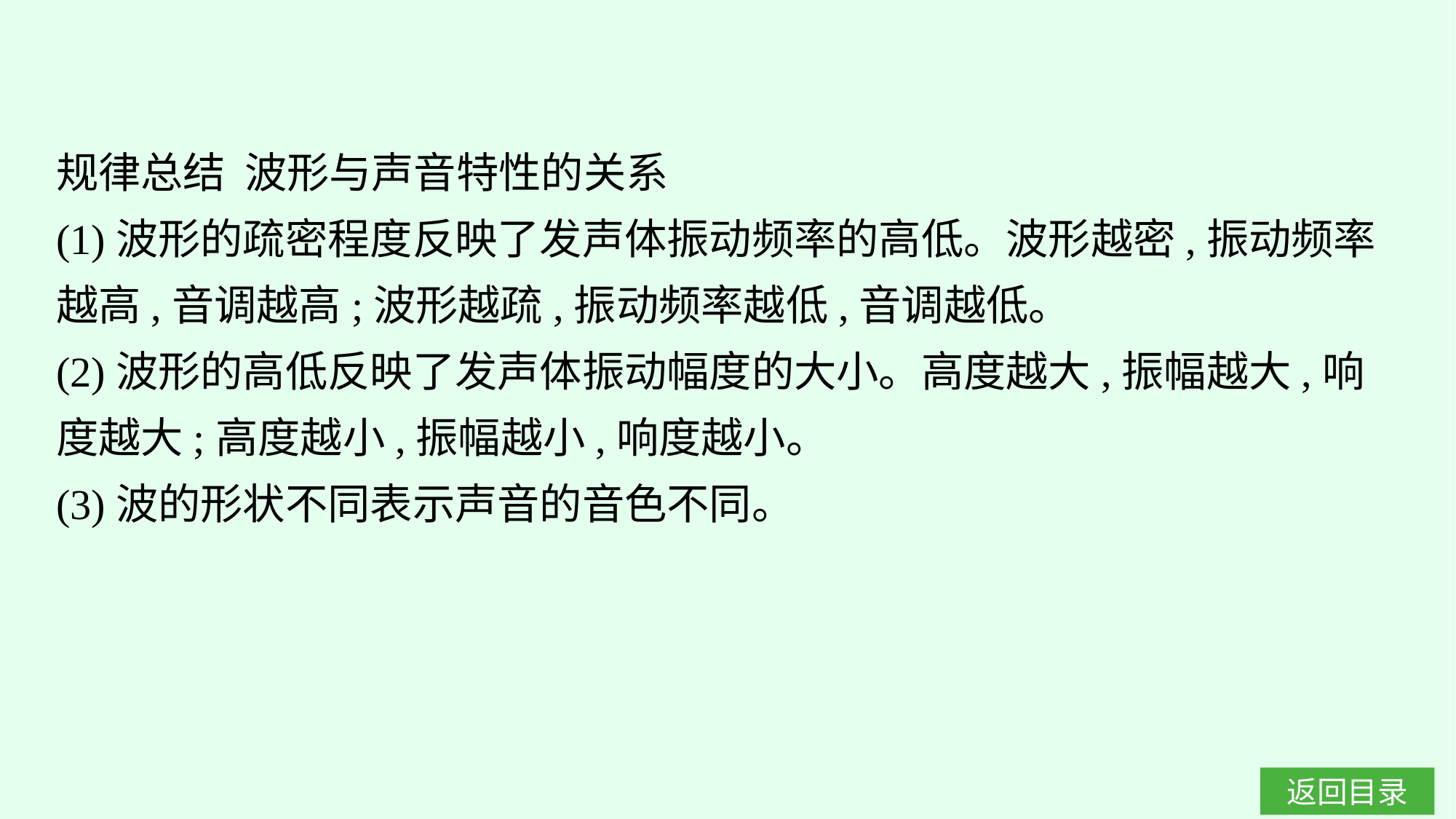

规律总结  波形与声音特性的关系
(1)波形的疏密程度反映了发声体振动频率的高低。波形越密,振动频率越高,音调越高;波形越疏,振动频率越低,音调越低。
(2)波形的高低反映了发声体振动幅度的大小。高度越大,振幅越大,响度越大;高度越小,振幅越小,响度越小。
(3)波的形状不同表示声音的音色不同。